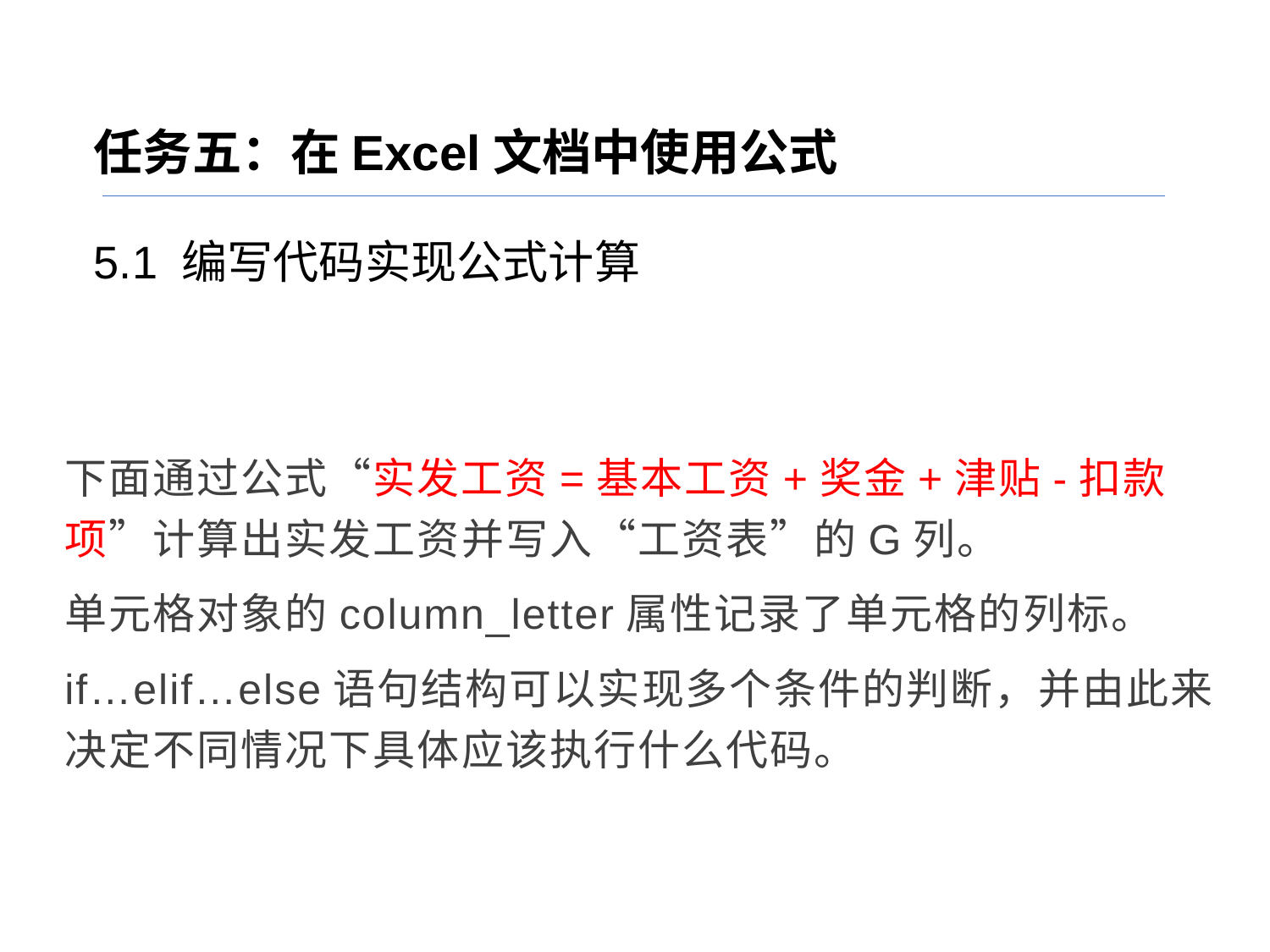

任务五：在Excel文档中使用公式
5.1 编写代码实现公式计算
下面通过公式“实发工资=基本工资+奖金+津贴-扣款项”计算出实发工资并写入“工资表”的G列。
单元格对象的column_letter属性记录了单元格的列标。
if…elif…else语句结构可以实现多个条件的判断，并由此来决定不同情况下具体应该执行什么代码。